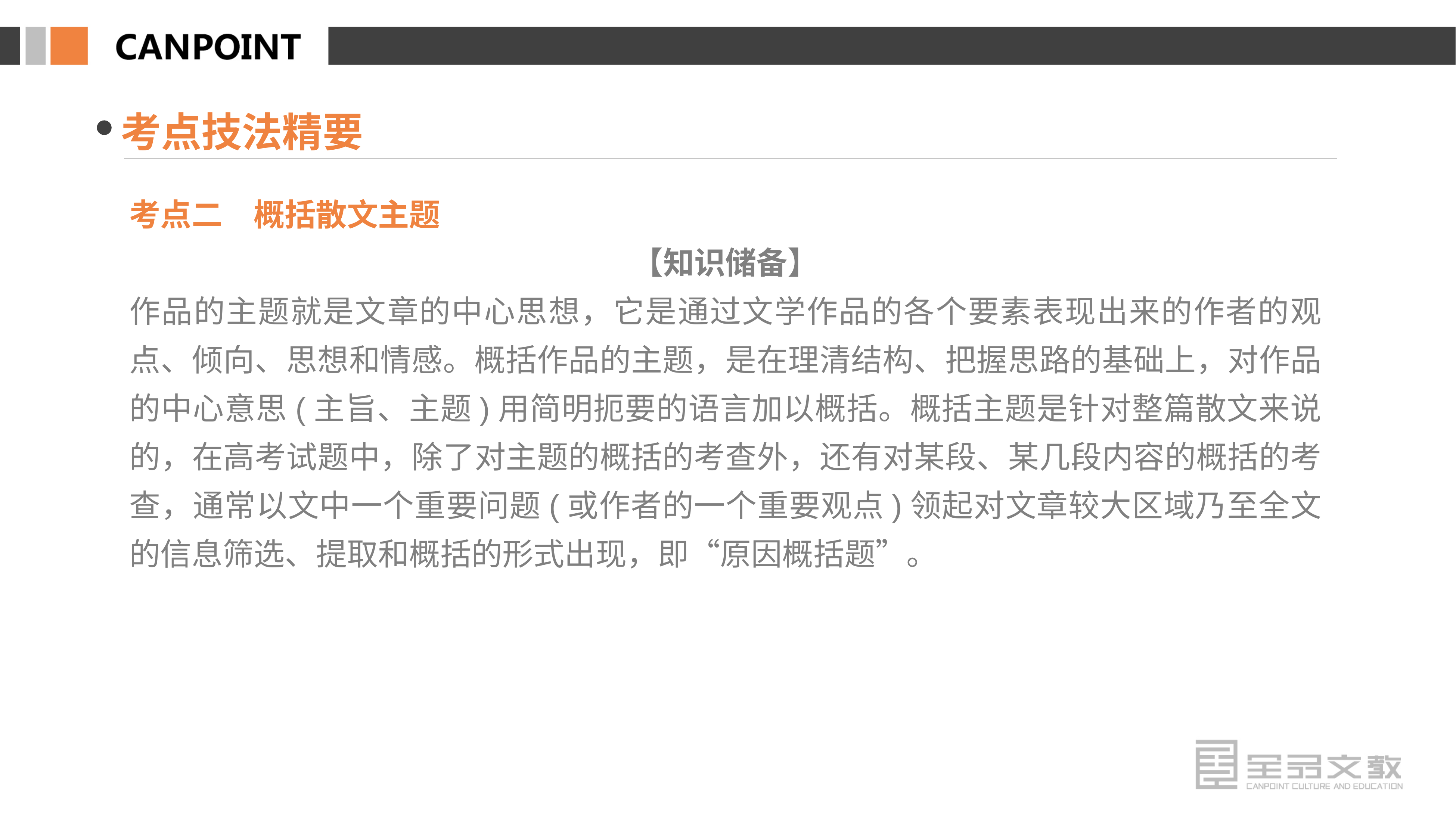

考点技法精要

考点二　概括散文主题
【知识储备】
作品的主题就是文章的中心思想，它是通过文学作品的各个要素表现出来的作者的观点、倾向、思想和情感。概括作品的主题，是在理清结构、把握思路的基础上，对作品的中心意思(主旨、主题)用简明扼要的语言加以概括。概括主题是针对整篇散文来说的，在高考试题中，除了对主题的概括的考查外，还有对某段、某几段内容的概括的考查，通常以文中一个重要问题(或作者的一个重要观点)领起对文章较大区域乃至全文的信息筛选、提取和概括的形式出现，即“原因概括题”。